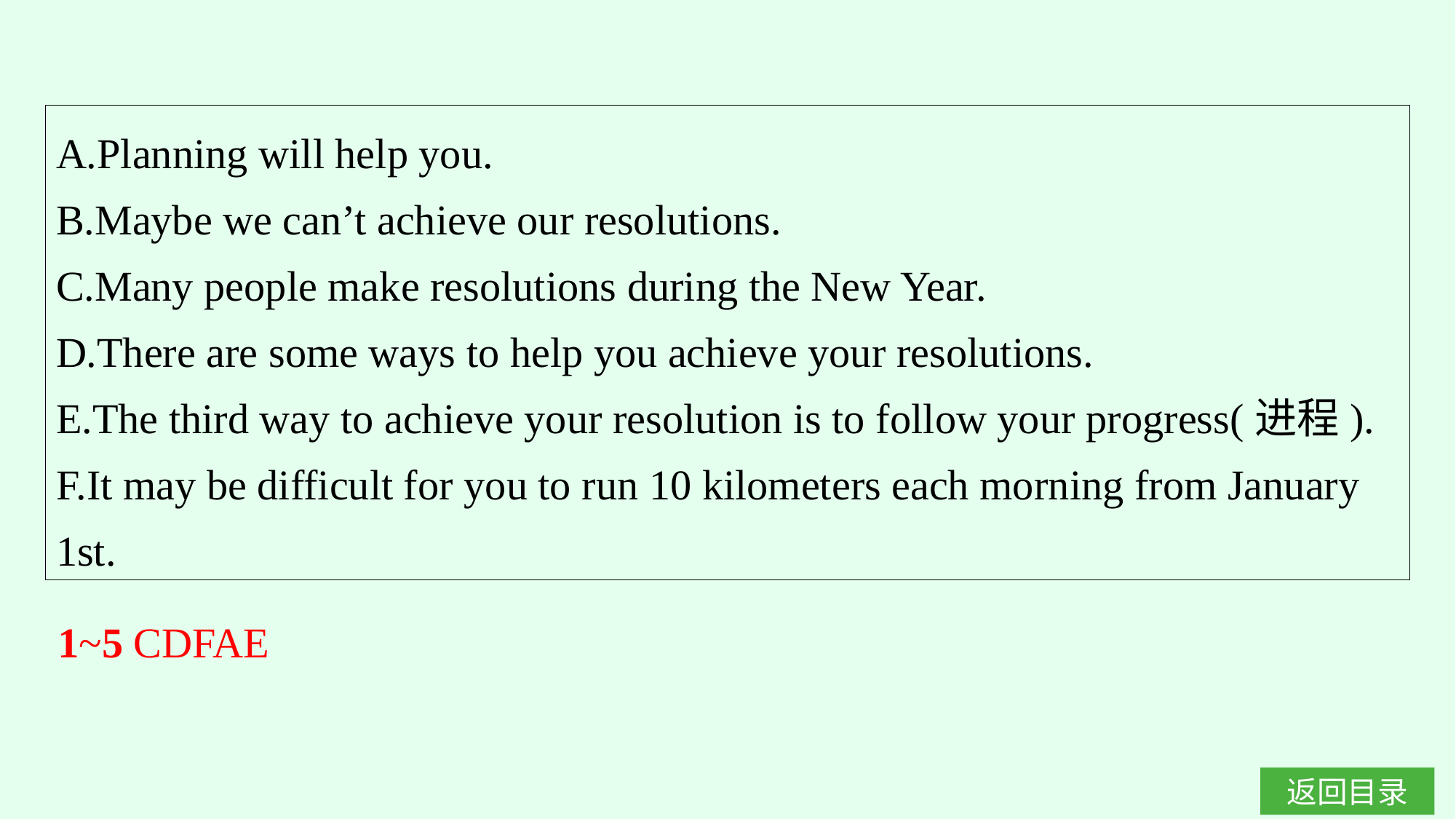

A.Planning will help you.
B.Maybe we can’t achieve our resolutions.
C.Many people make resolutions during the New Year.
D.There are some ways to help you achieve your resolutions.
E.The third way to achieve your resolution is to follow your progress(进程).
F.It may be difficult for you to run 10 kilometers each morning from January 1st.
1~5 CDFAE